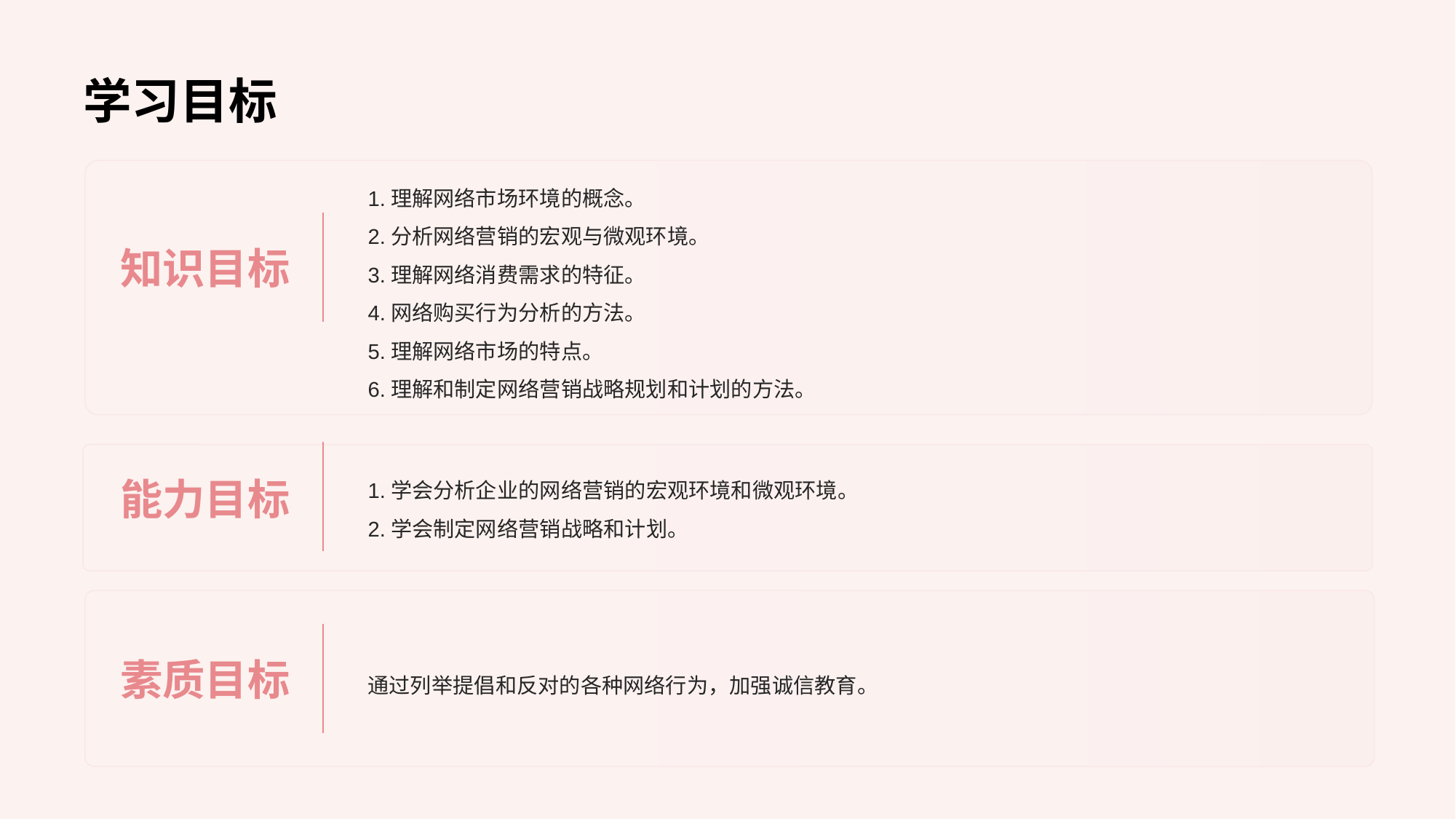

# 学习目标

知识目标
1.理解网络市场环境的概念。
2.分析网络营销的宏观与微观环境。
3.理解网络消费需求的特征。
4.网络购买行为分析的方法。
5.理解网络市场的特点。
6.理解和制定网络营销战略规划和计划的方法。

能力目标
1.学会分析企业的网络营销的宏观环境和微观环境。
2.学会制定网络营销战略和计划。

素质目标

通过列举提倡和反对的各种网络行为，加强诚信教育。